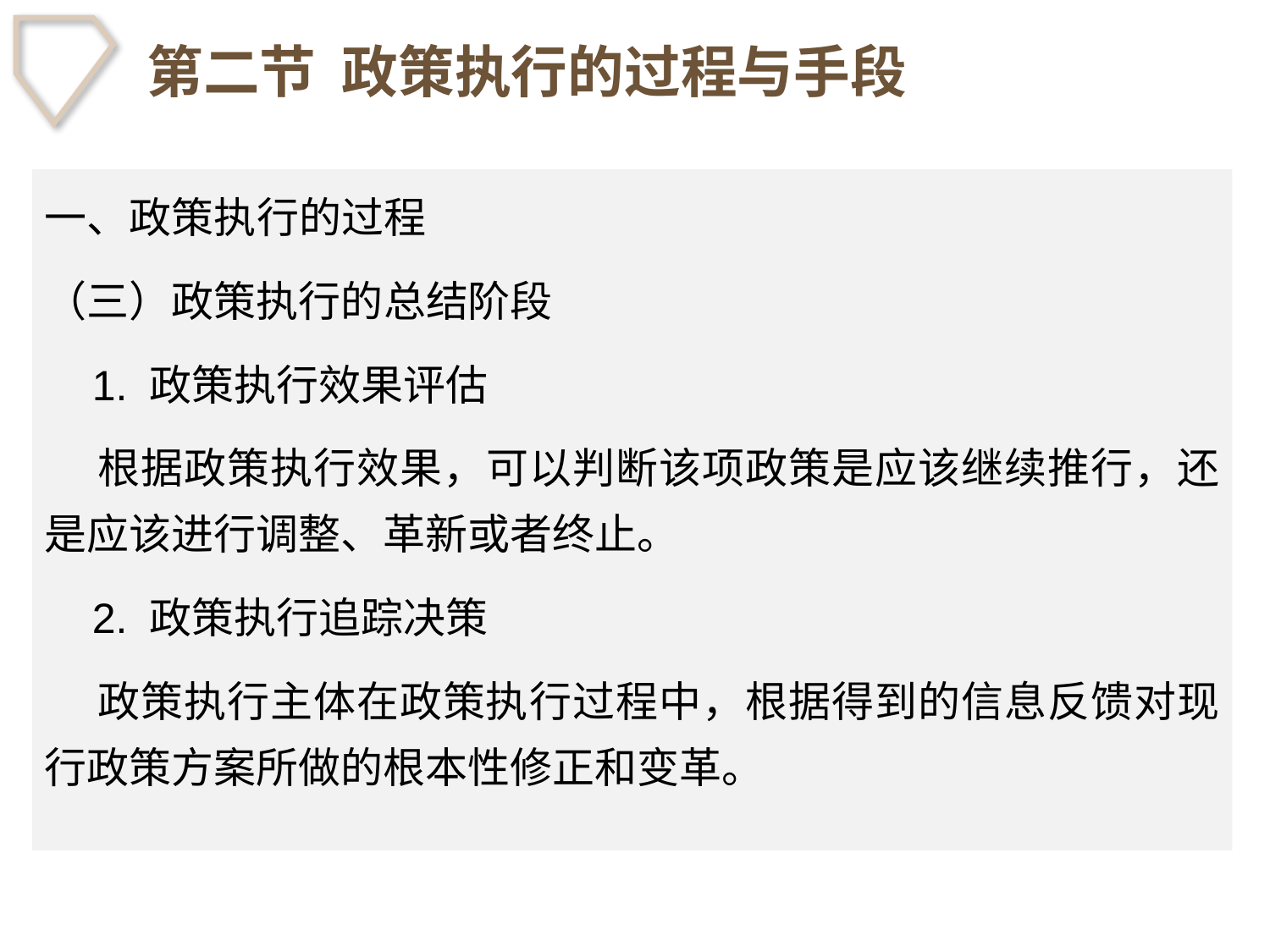

# 第二节  政策执行的过程与手段
一、政策执行的过程
（三）政策执行的总结阶段
    1. 政策执行效果评估
    根据政策执行效果，可以判断该项政策是应该继续推行，还是应该进行调整、革新或者终止。
    2. 政策执行追踪决策
    政策执行主体在政策执行过程中，根据得到的信息反馈对现行政策方案所做的根本性修正和变革。